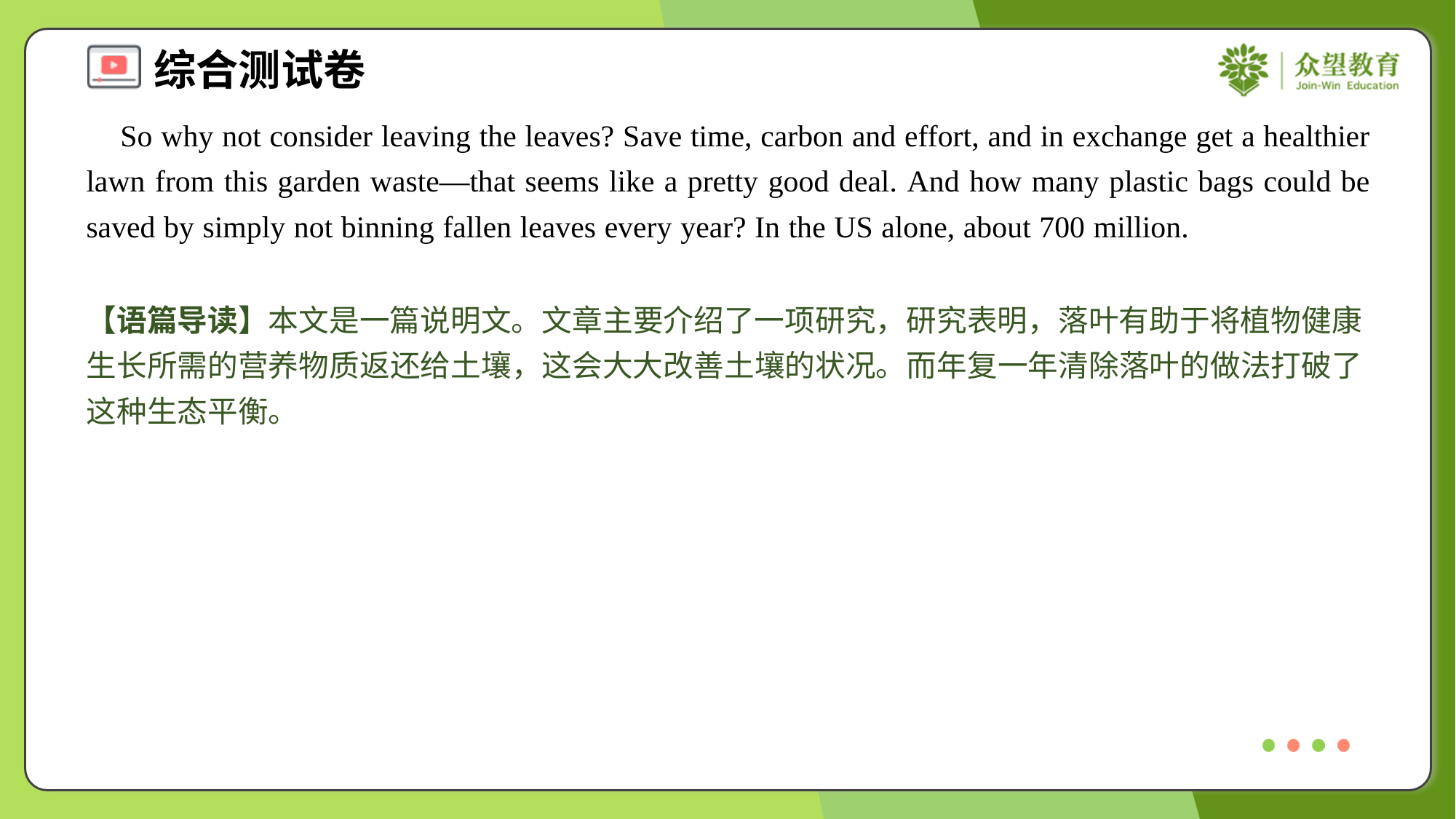

So why not consider leaving the leaves? Save time, carbon and effort, and in exchange get a healthier lawn from this garden waste—that seems like a pretty good deal. And how many plastic bags could be saved by simply not binning fallen leaves every year? In the US alone, about 700 million.
【语篇导读】本文是一篇说明文。文章主要介绍了一项研究，研究表明，落叶有助于将植物健康生长所需的营养物质返还给土壤，这会大大改善土壤的状况。而年复一年清除落叶的做法打破了这种生态平衡。